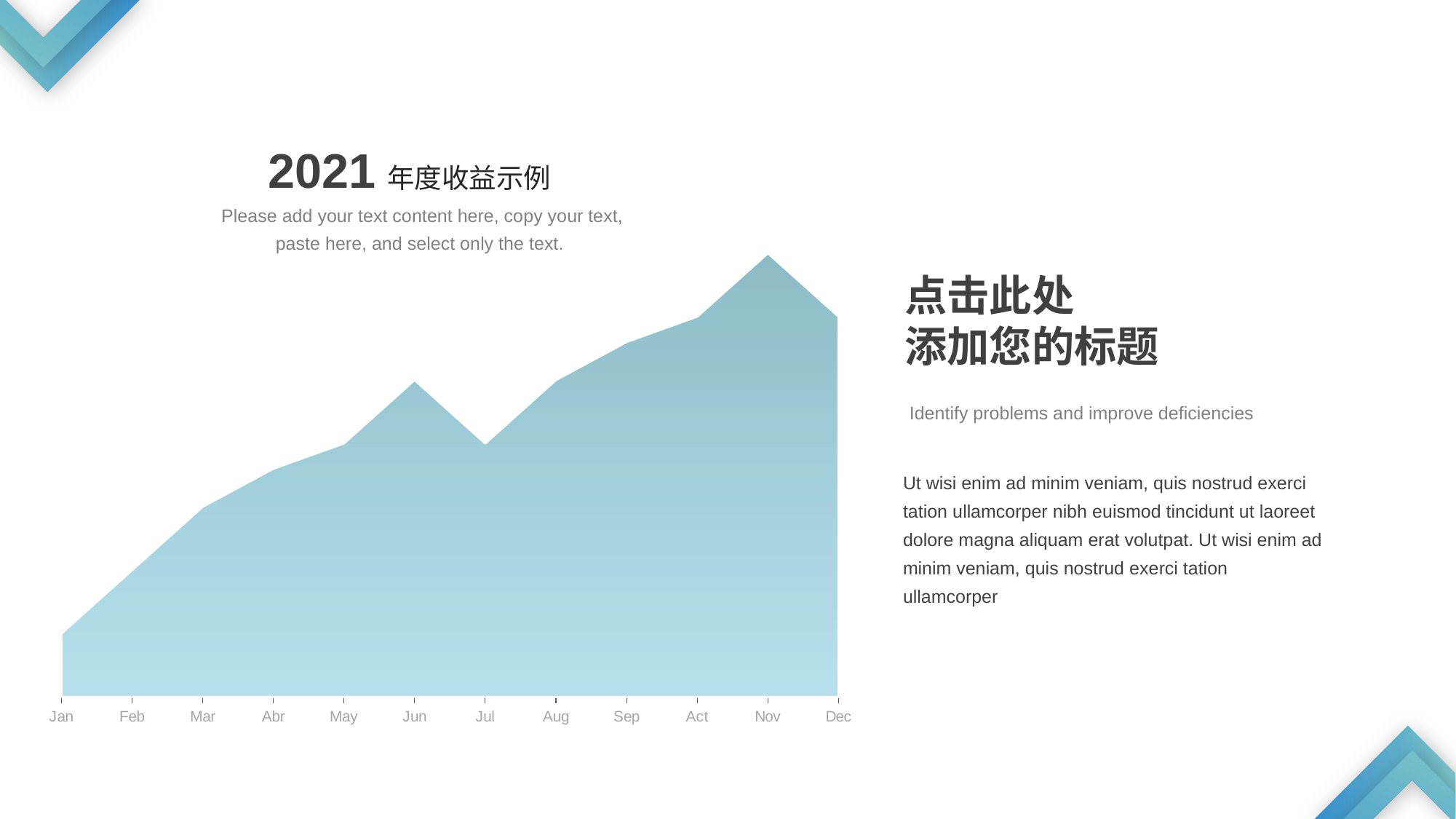

2021年度收益示例

### Chart

| Category | Series 1 |
|---|---|
| Jan | 5.0 |
| Feb | 10.0 |
| Mar | 15.0 |
| Abr | 18.0 |
| May | 20.0 |
| Jun | 25.0 |
| Jul | 20.0 |
| Aug | 25.0 |
| Sep | 28.0 |
| Act | 30.0 |
| Nov | 35.0 |
| Dec | 30.0 |
Please add your text content here, copy your text, paste here, and select only the text.
点击此处
添加您的标题
Identify problems and improve deficiencies
Ut wisi enim ad minim veniam, quis nostrud exerci tation ullamcorper nibh euismod tincidunt ut laoreet dolore magna aliquam erat volutpat. Ut wisi enim ad minim veniam, quis nostrud exerci tation ullamcorper